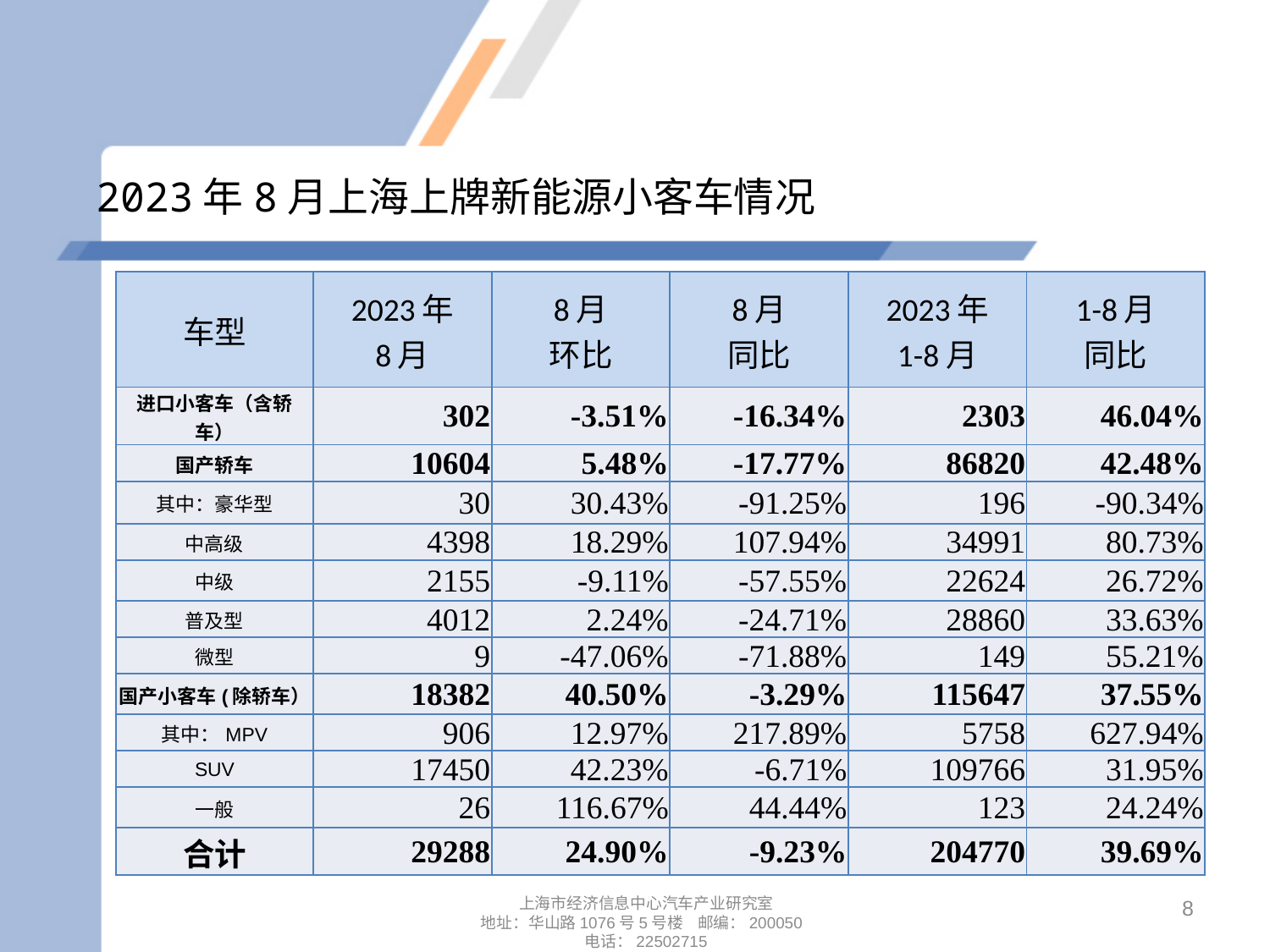

# 2023年8月上海上牌新能源小客车情况
| 车型 | 2023年 8月 | 8月 环比 | 8月 同比 | 2023年 1-8月 | 1-8月 同比 |
| --- | --- | --- | --- | --- | --- |
| 进口小客车（含轿车） | 302 | -3.51% | -16.34% | 2303 | 46.04% |
| 国产轿车 | 10604 | 5.48% | -17.77% | 86820 | 42.48% |
| 其中：豪华型 | 30 | 30.43% | -91.25% | 196 | -90.34% |
| 中高级 | 4398 | 18.29% | 107.94% | 34991 | 80.73% |
| 中级 | 2155 | -9.11% | -57.55% | 22624 | 26.72% |
| 普及型 | 4012 | 2.24% | -24.71% | 28860 | 33.63% |
| 微型 | 9 | -47.06% | -71.88% | 149 | 55.21% |
| 国产小客车(除轿车） | 18382 | 40.50% | -3.29% | 115647 | 37.55% |
| 其中：MPV | 906 | 12.97% | 217.89% | 5758 | 627.94% |
| SUV | 17450 | 42.23% | -6.71% | 109766 | 31.95% |
| 一般 | 26 | 116.67% | 44.44% | 123 | 24.24% |
| 合计 | 29288 | 24.90% | -9.23% | 204770 | 39.69% |

8
上海市经济信息中心汽车产业研究室
地址：华山路1076号5号楼    邮编：200050
电话：22502715